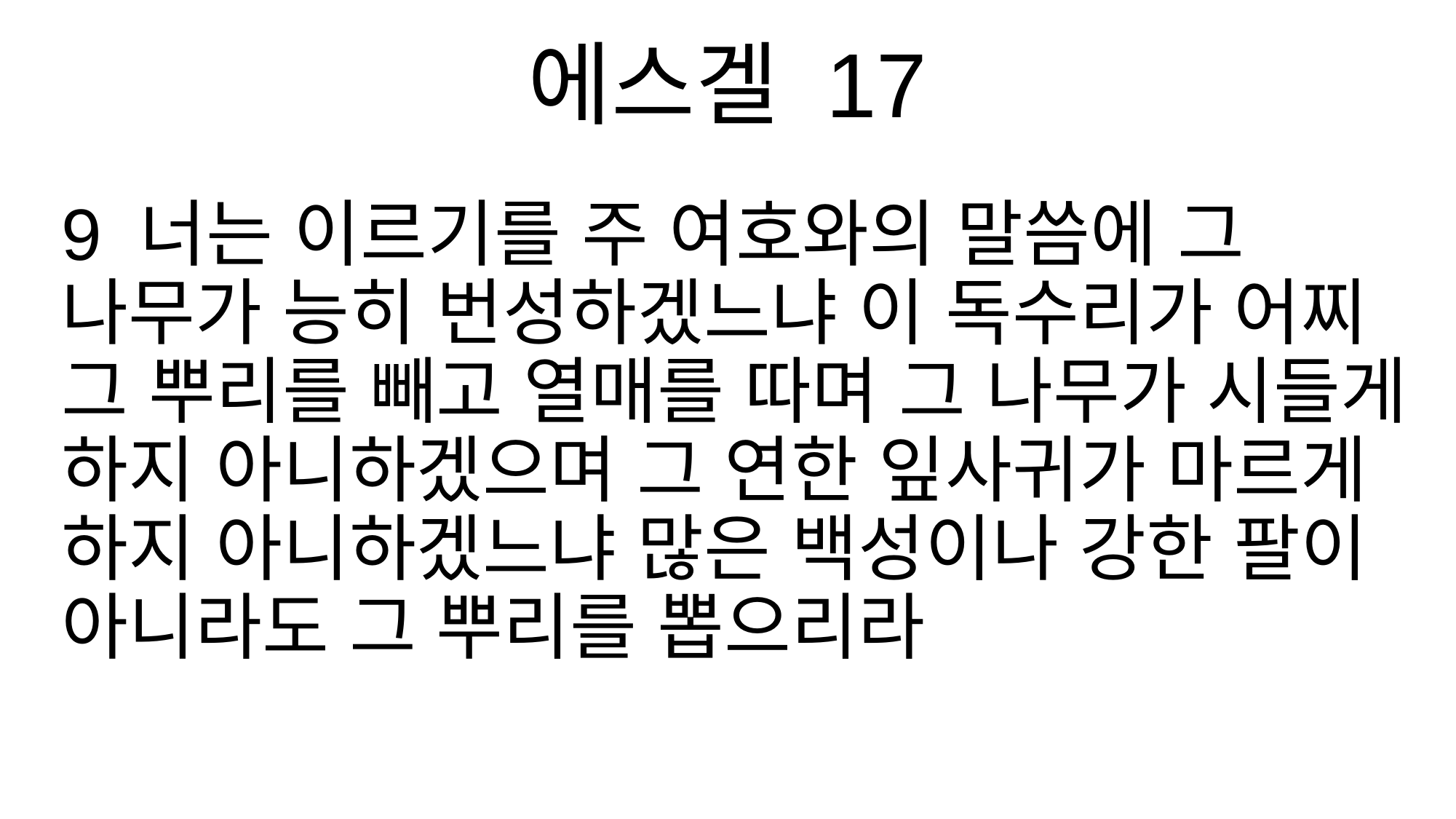

에스겔 17
9 너는 이르기를 주 여호와의 말씀에 그 나무가 능히 번성하겠느냐 이 독수리가 어찌 그 뿌리를 빼고 열매를 따며 그 나무가 시들게 하지 아니하겠으며 그 연한 잎사귀가 마르게 하지 아니하겠느냐 많은 백성이나 강한 팔이 아니라도 그 뿌리를 뽑으리라